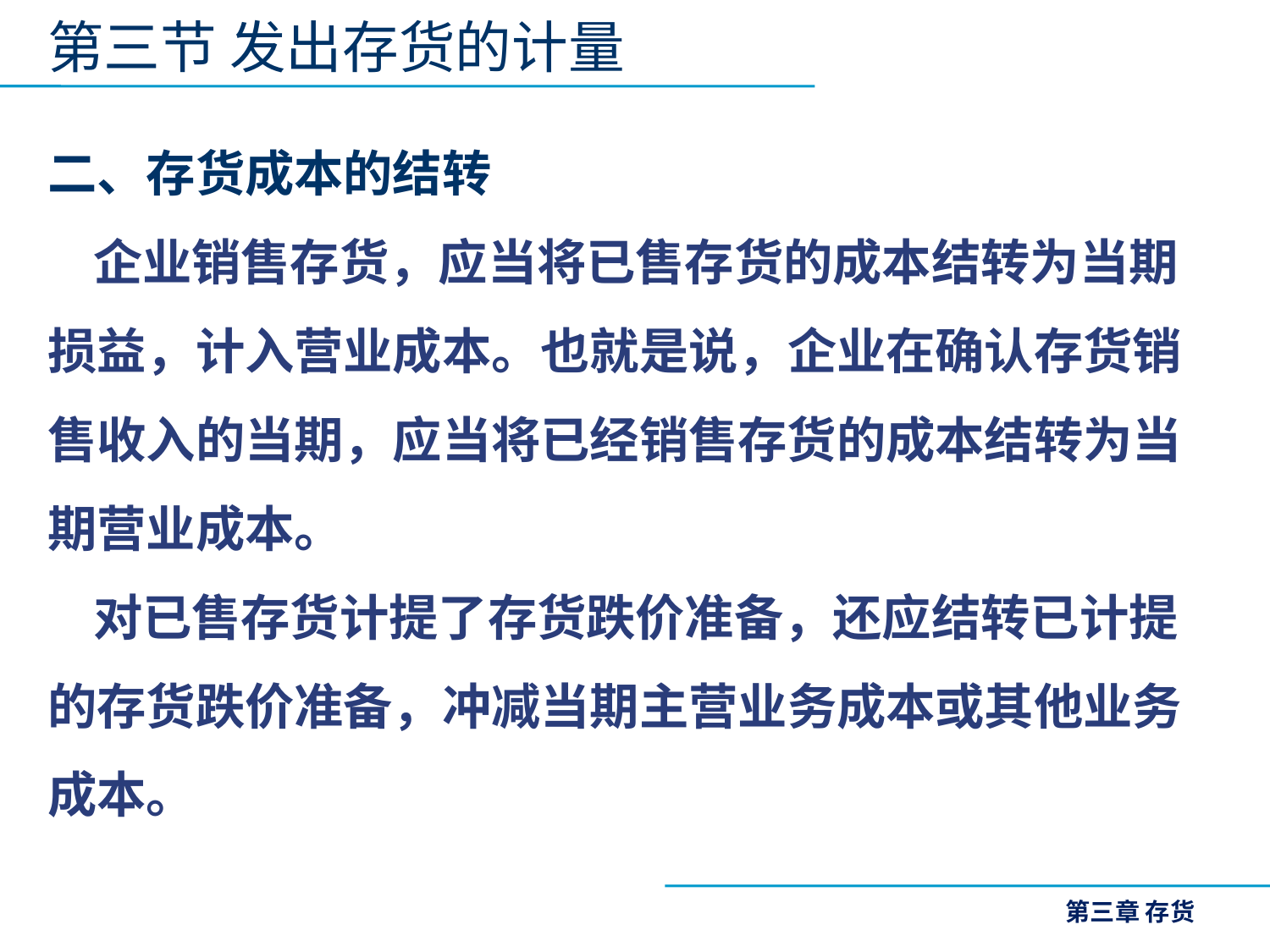

第三节 发出存货的计量
二、存货成本的结转
   企业销售存货，应当将已售存货的成本结转为当期损益，计入营业成本。也就是说，企业在确认存货销售收入的当期，应当将已经销售存货的成本结转为当期营业成本。
   对已售存货计提了存货跌价准备，还应结转已计提的存货跌价准备，冲减当期主营业务成本或其他业务成本。